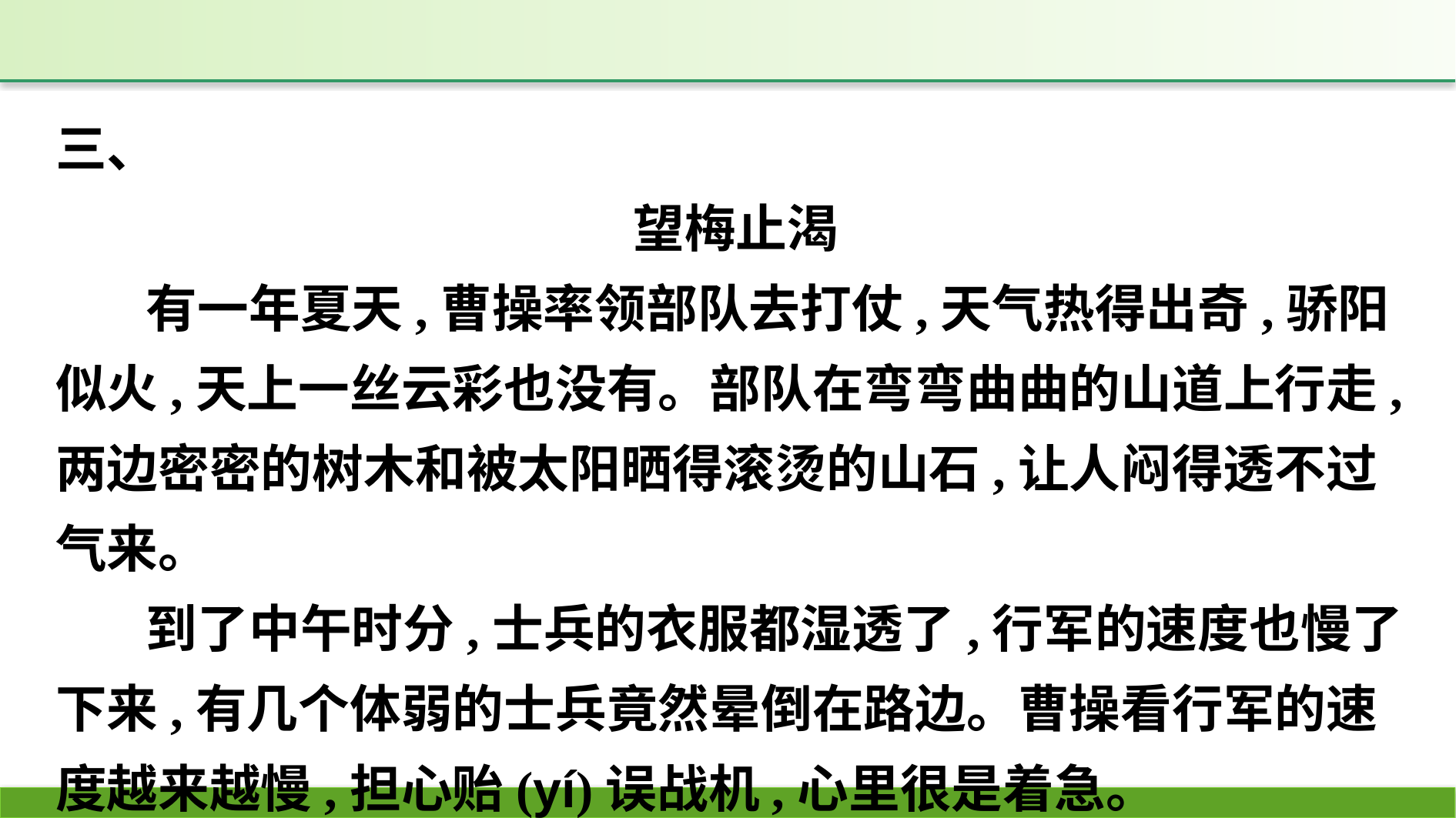

三、
望梅止渴
有一年夏天,曹操率领部队去打仗,天气热得出奇,骄阳似火,天上一丝云彩也没有。部队在弯弯曲曲的山道上行走,两边密密的树木和被太阳晒得滚烫的山石,让人闷得透不过气来。
到了中午时分,士兵的衣服都湿透了,行军的速度也慢了下来,有几个体弱的士兵竟然晕倒在路边。曹操看行军的速度越来越慢,担心贻(yí)误战机,心里很是着急。